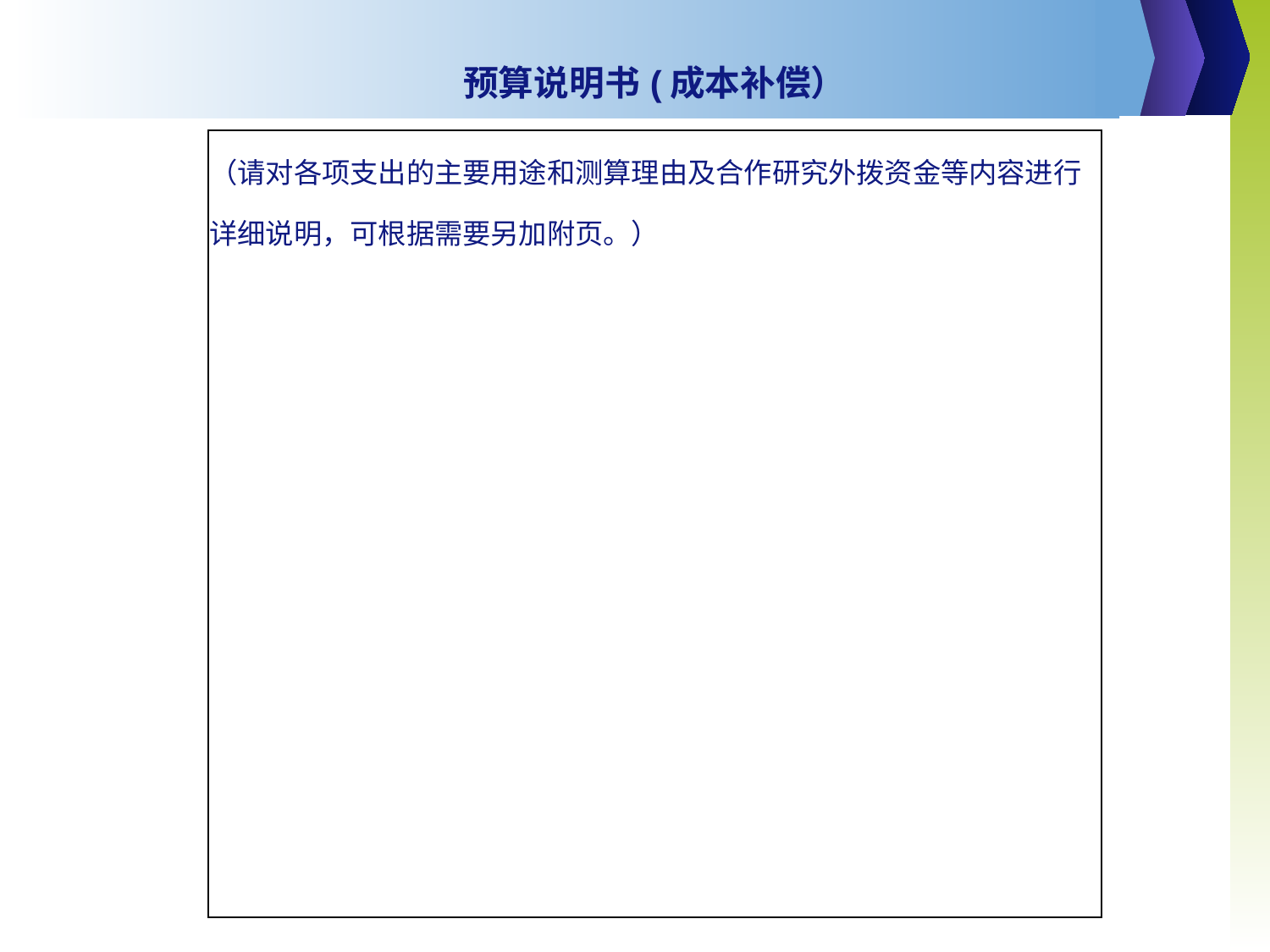

| 预算说明书(成本补偿） |
| --- |
| （请对各项支出的主要用途和测算理由及合作研究外拨资金等内容进行详细说明，可根据需要另加附页。） |